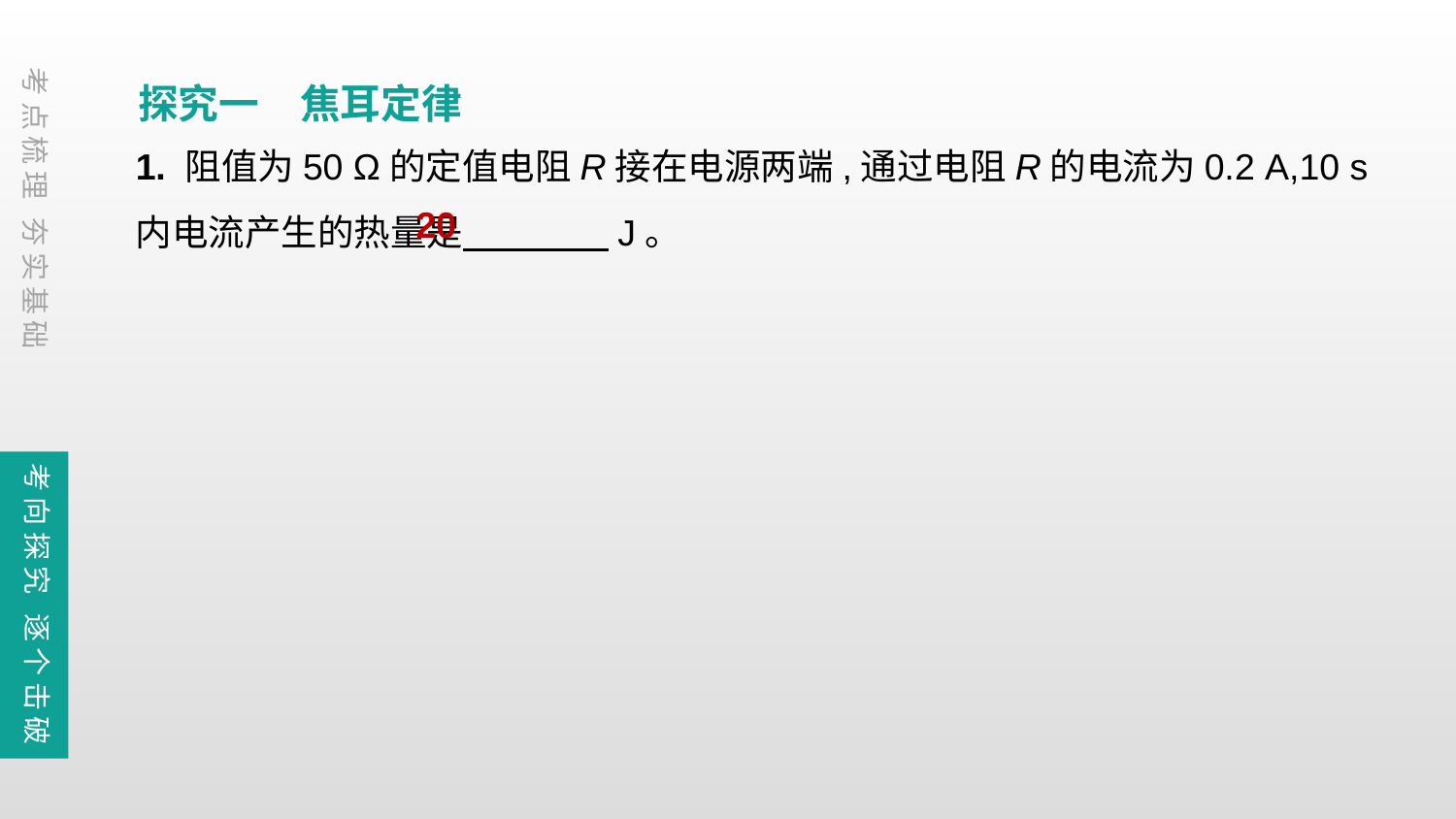

探究一　焦耳定律
考点梳理 夯实基础
1. 阻值为50 Ω的定值电阻R接在电源两端,通过电阻R的电流为0.2 A,10 s内电流产生的热量是　　　　J。
20

考向探究 逐个击破